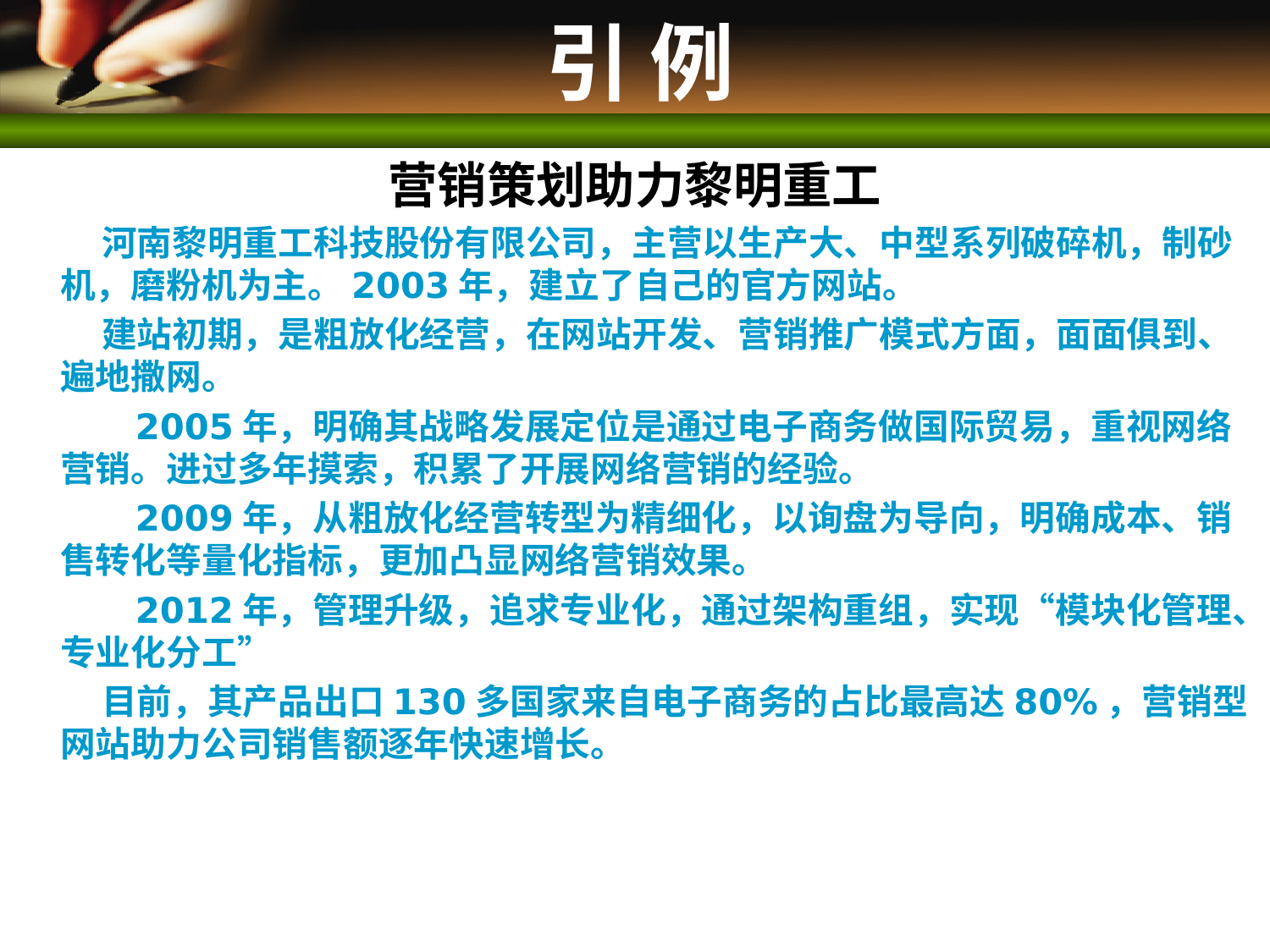

# 引 例
营销策划助力黎明重工
          河南黎明重工科技股份有限公司，主营以生产大、中型系列破碎机，制砂机，磨粉机为主。2003年，建立了自己的官方网站。
          建站初期，是粗放化经营，在网站开发、营销推广模式方面，面面俱到、遍地撒网。
          2005年，明确其战略发展定位是通过电子商务做国际贸易，重视网络营销。进过多年摸索，积累了开展网络营销的经验。
          2009年，从粗放化经营转型为精细化，以询盘为导向，明确成本、销售转化等量化指标，更加凸显网络营销效果。
          2012年，管理升级，追求专业化，通过架构重组，实现“模块化管理、专业化分工”
          目前，其产品出口130多国家来自电子商务的占比最高达80%，营销型网站助力公司销售额逐年快速增长。